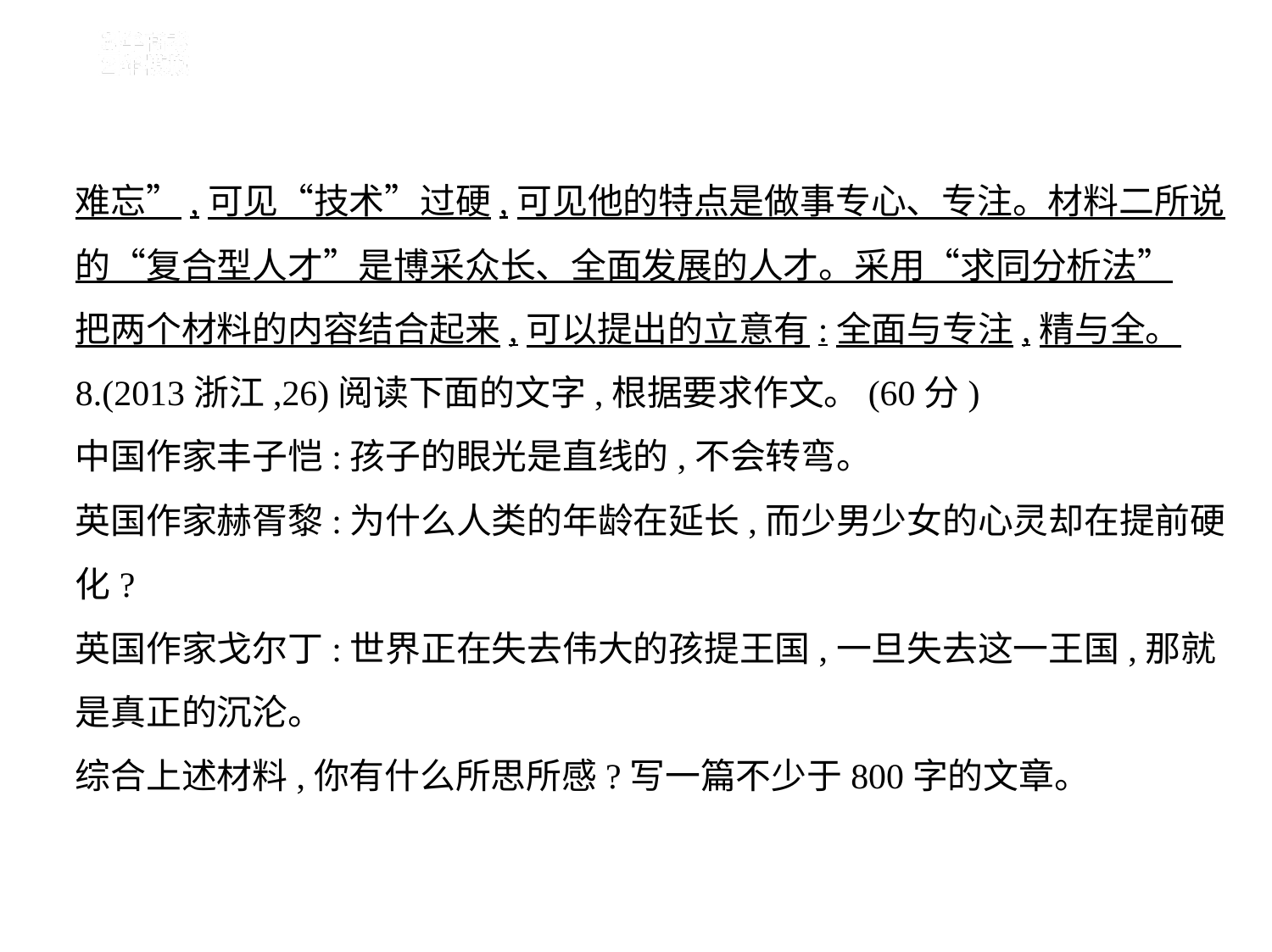

难忘”,可见“技术”过硬,可见他的特点是做事专心、专注。材料二所说
的“复合型人才”是博采众长、全面发展的人才。采用“求同分析法”
把两个材料的内容结合起来,可以提出的立意有:全面与专注,精与全。
8.(2013浙江,26)阅读下面的文字,根据要求作文。(60分)
中国作家丰子恺:孩子的眼光是直线的,不会转弯。
英国作家赫胥黎:为什么人类的年龄在延长,而少男少女的心灵却在提前硬
化?
英国作家戈尔丁:世界正在失去伟大的孩提王国,一旦失去这一王国,那就
是真正的沉沦。
综合上述材料,你有什么所思所感?写一篇不少于800字的文章。